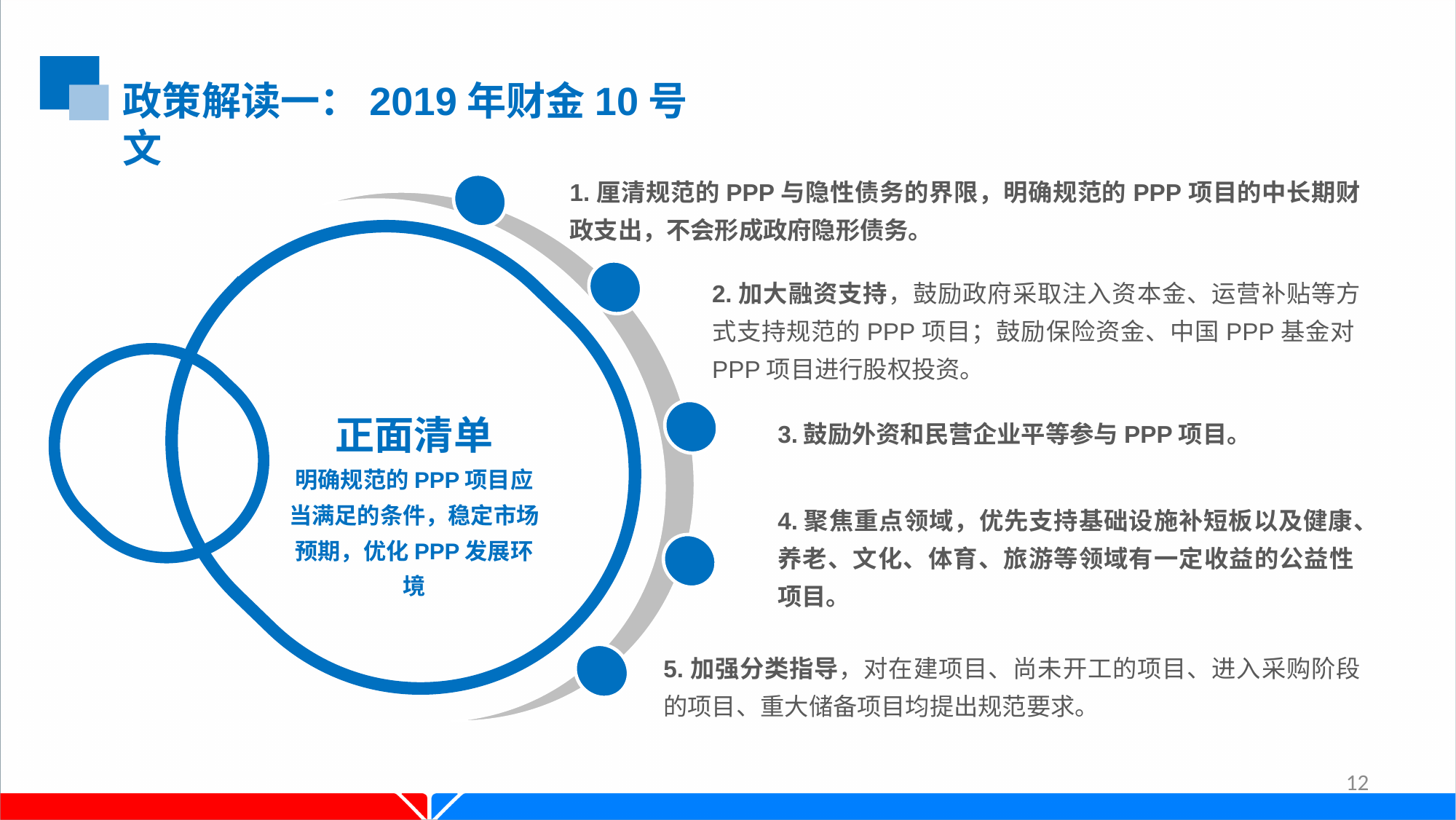

政策解读一：2019年财金10号文

1.厘清规范的PPP与隐性债务的界限，明确规范的PPP项目的中长期财政支出，不会形成政府隐形债务。

2.加大融资支持，鼓励政府采取注入资本金、运营补贴等方式支持规范的PPP项目；鼓励保险资金、中国PPP基金对PPP项目进行股权投资。

3.鼓励外资和民营企业平等参与PPP项目。
正面清单
明确规范的PPP项目应当满足的条件，稳定市场预期，优化PPP发展环境

4.聚焦重点领域，优先支持基础设施补短板以及健康、养老、文化、体育、旅游等领域有一定收益的公益性项目。

5.加强分类指导，对在建项目、尚未开工的项目、进入采购阶段的项目、重大储备项目均提出规范要求。

12